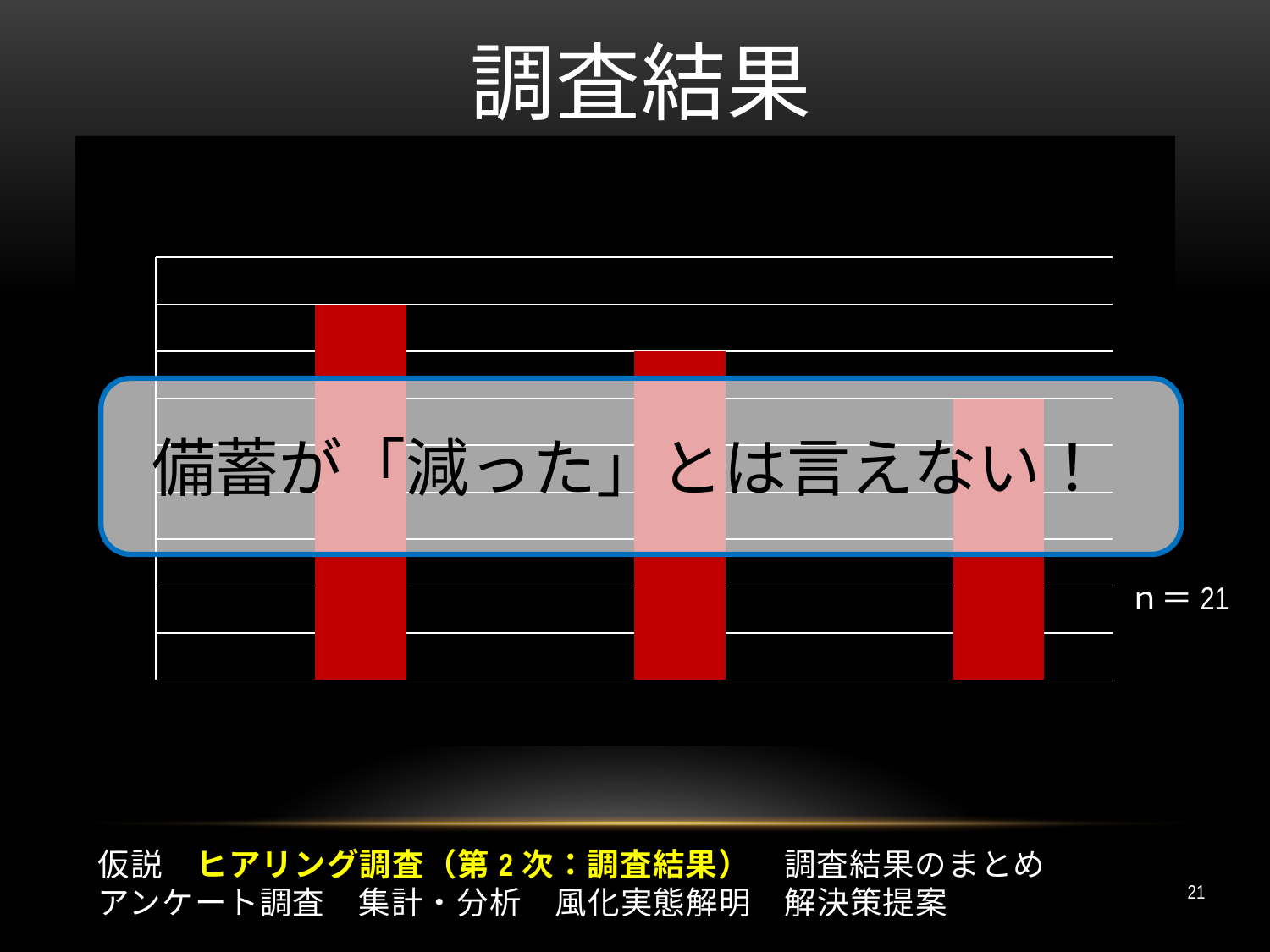

# 調査結果

### Chart: 当時備蓄をした人の現在の備蓄量

| Category |  |  |
|---|---|---|
| 増えた | None | 8.0 |
| 変わらない | None | 7.0 |
| 減った | None | 6.0 |
備蓄が「減った」とは言えない！
ｎ＝21
仮説　ヒアリング調査（第2次：調査結果）　調査結果のまとめ
アンケート調査　集計・分析　風化実態解明　解決策提案
21